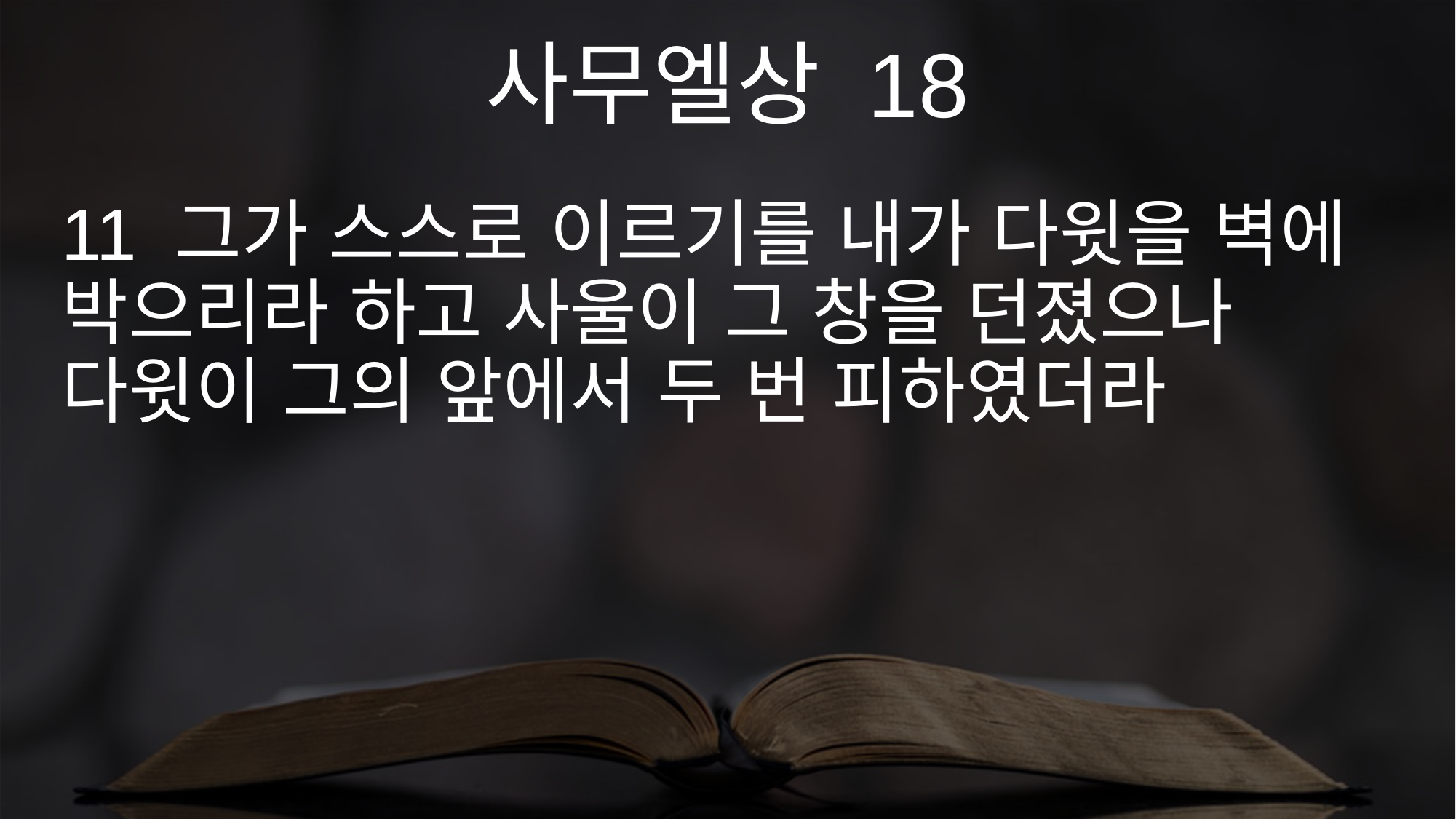

사무엘상 18
11 그가 스스로 이르기를 내가 다윗을 벽에 박으리라 하고 사울이 그 창을 던졌으나 다윗이 그의 앞에서 두 번 피하였더라